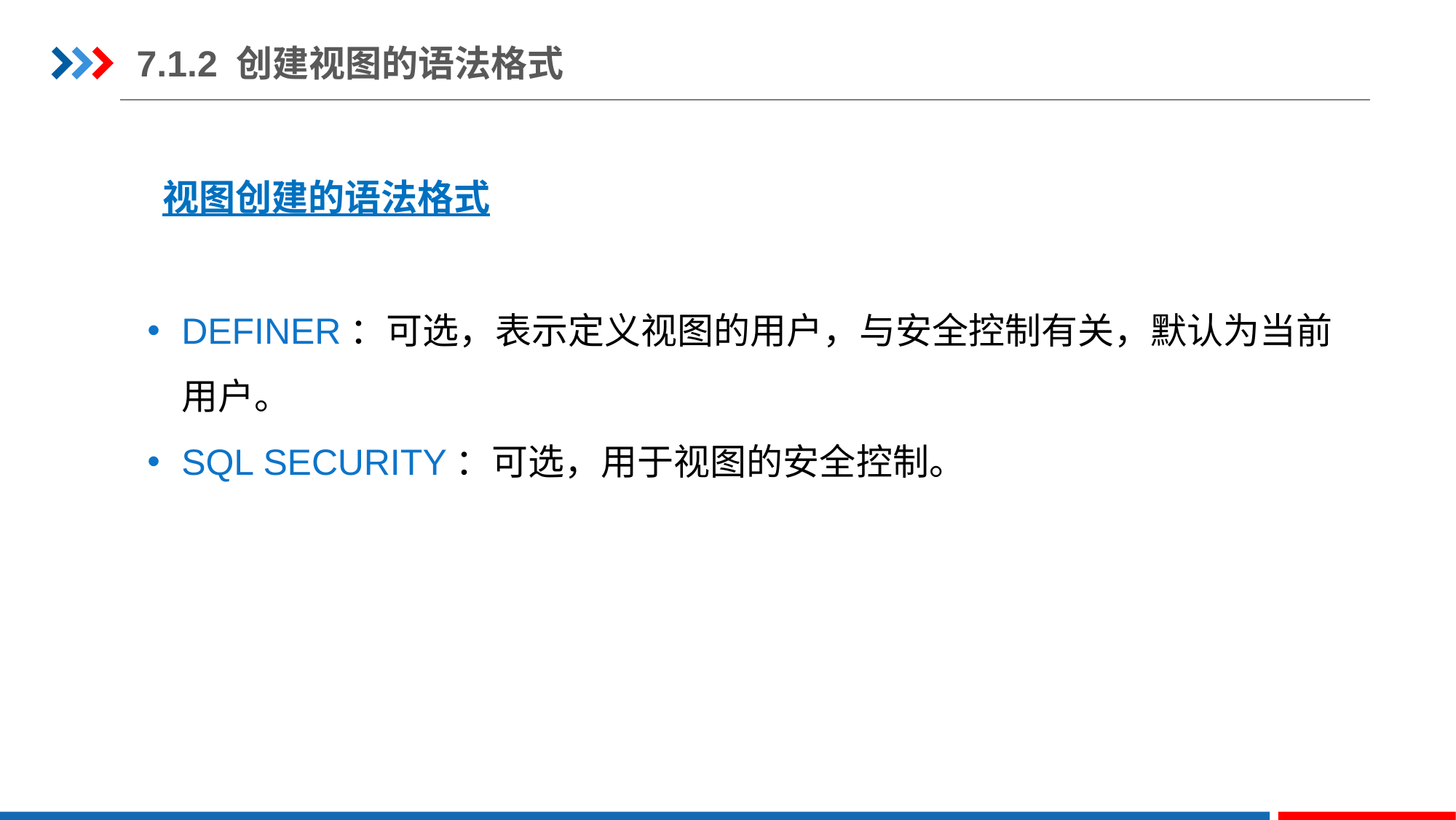

7.1.2 创建视图的语法格式
视图创建的语法格式
DEFINER：可选，表示定义视图的用户，与安全控制有关，默认为当前用户。
SQL SECURITY：可选，用于视图的安全控制。